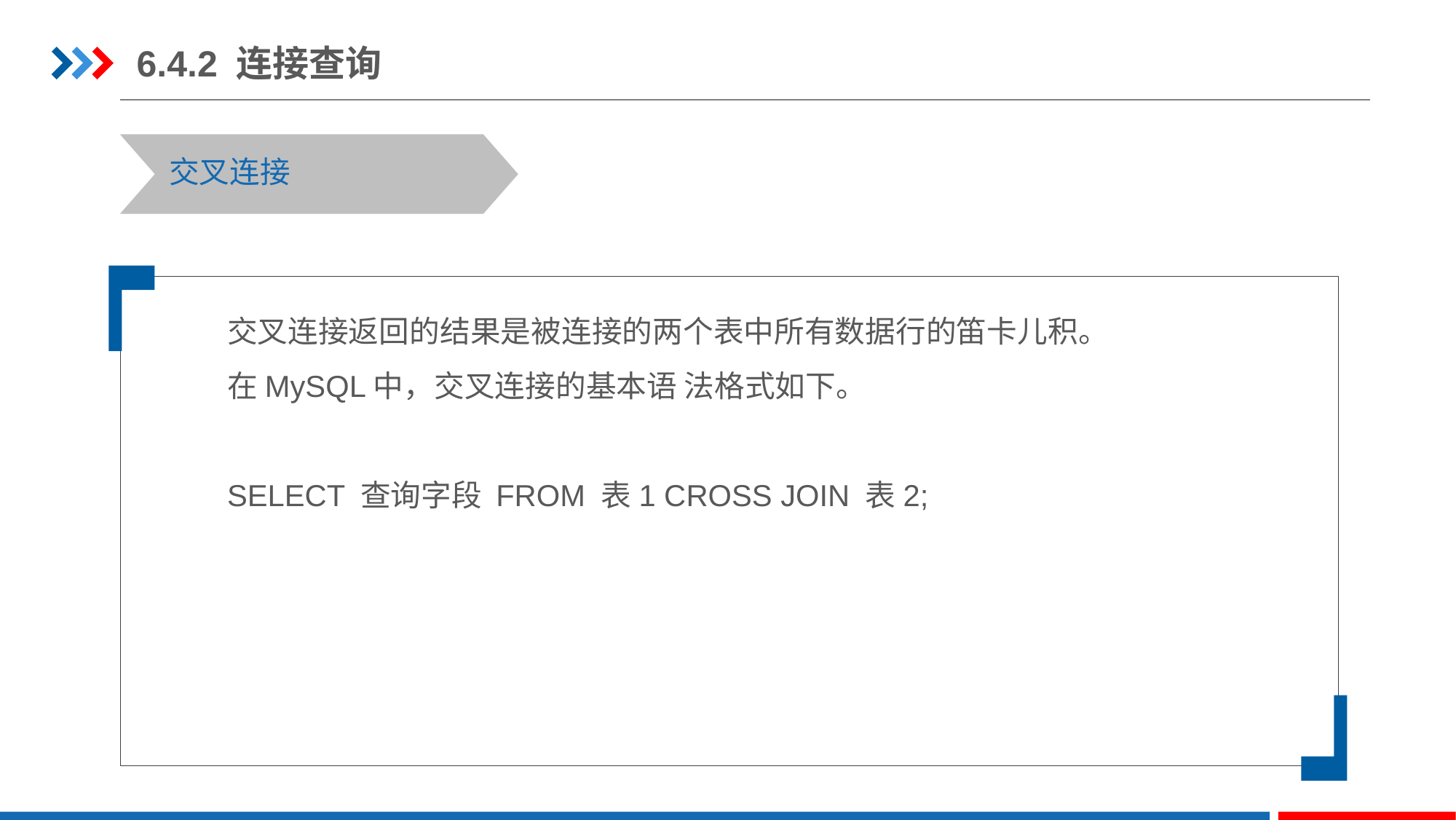

6.4.2 连接查询

交叉连接

交叉连接返回的结果是被连接的两个表中所有数据行的笛卡儿积。
在MySQL中，交叉连接的基本语 法格式如下。

SELECT 查询字段 FROM 表1 CROSS JOIN 表2;